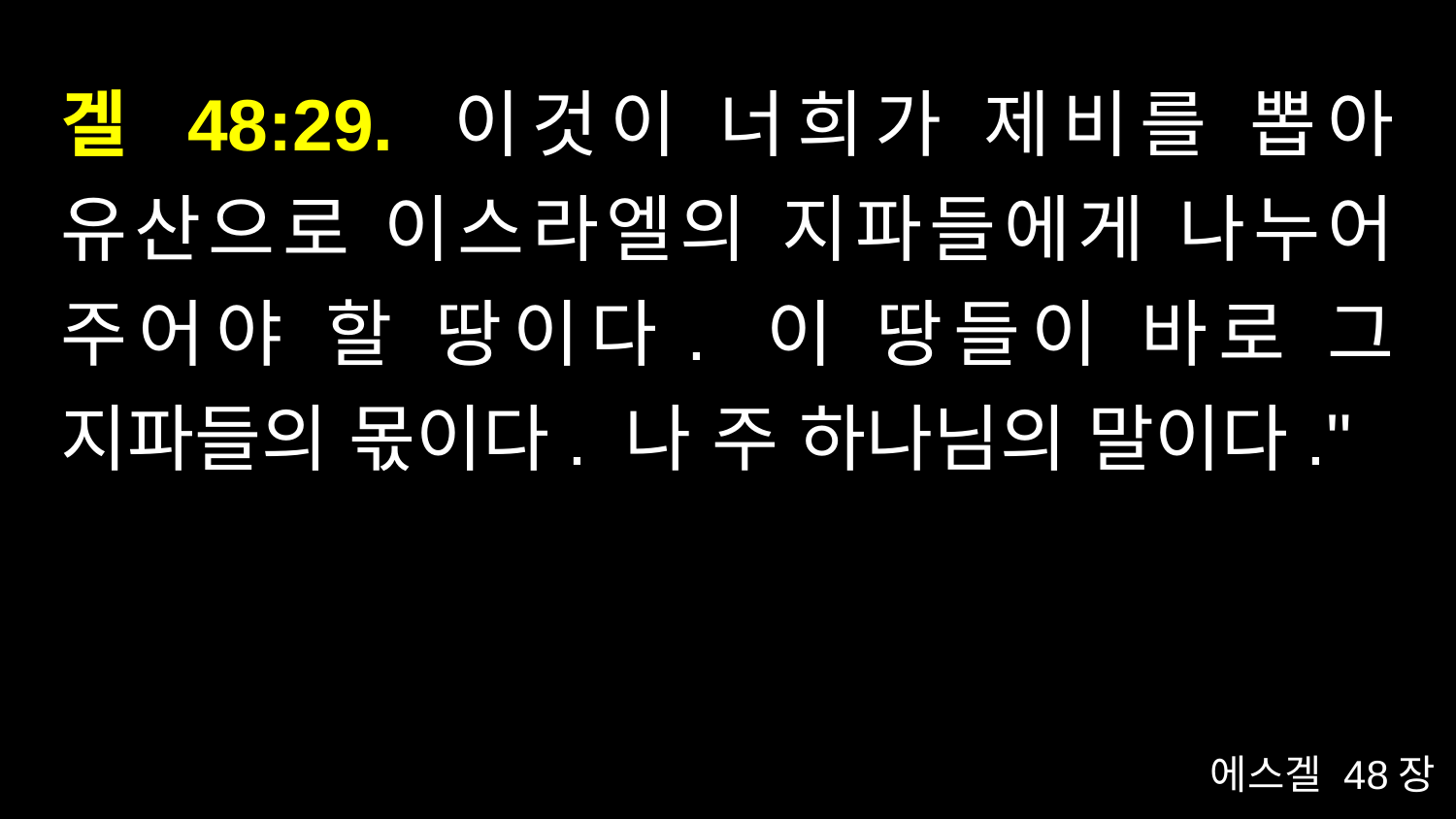

# 겔 48:29. 이것이 너희가 제비를 뽑아 유산으로 이스라엘의 지파들에게 나누어 주어야 할 땅이다. 이 땅들이 바로 그 지파들의 몫이다. 나 주 하나님의 말이다."
에스겔 48장